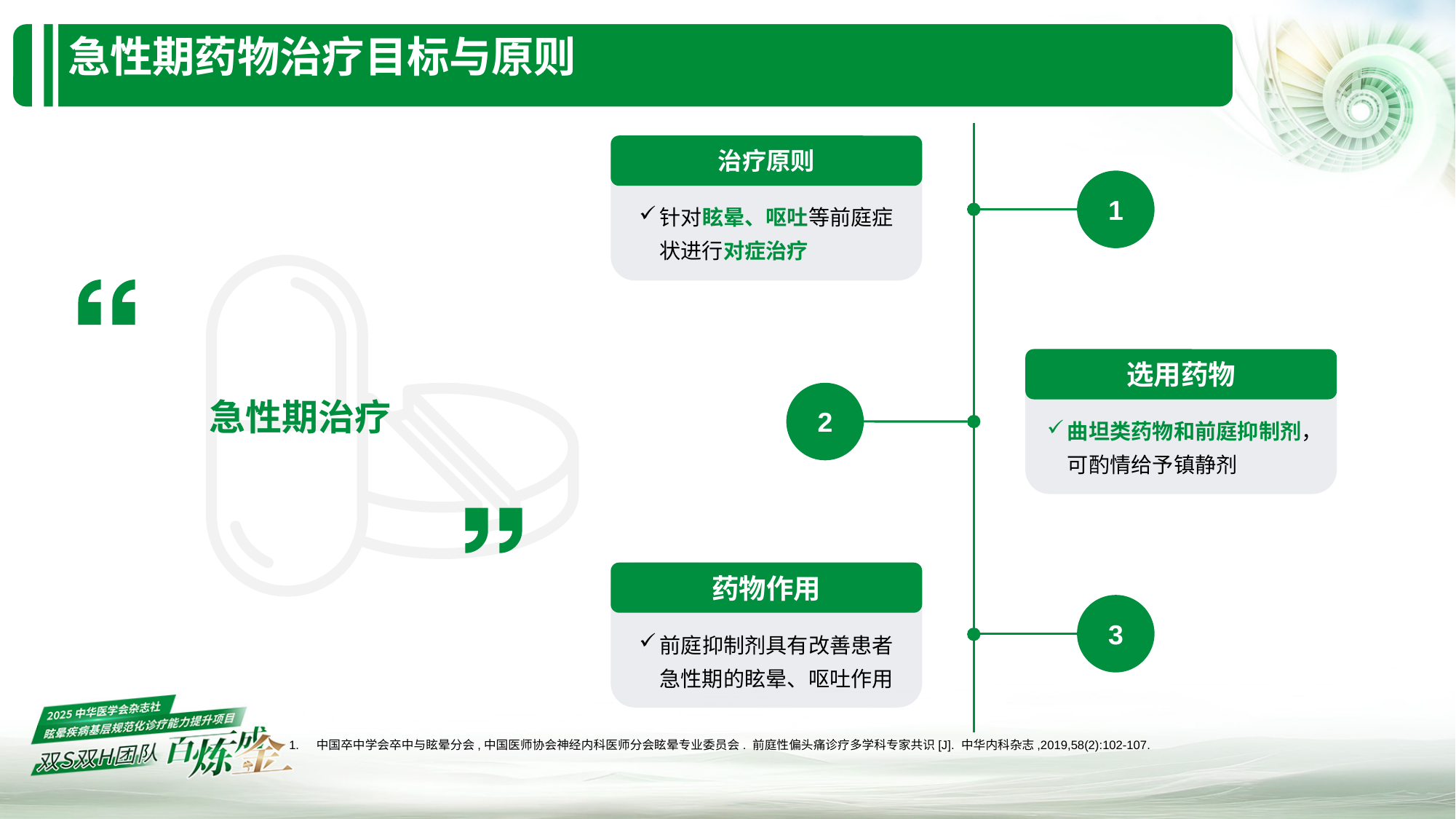

# 急性期药物治疗目标与原则

治疗原则
1
针对眩晕、呕吐等前庭症状进行对症治疗

急性期治疗

选用药物
2
曲坦类药物和前庭抑制剂，可酌情给予镇静剂

药物作用
3
前庭抑制剂具有改善患者急性期的眩晕、呕吐作用

中国卒中学会卒中与眩晕分会,中国医师协会神经内科医师分会眩晕专业委员会. 前庭性偏头痛诊疗多学科专家共识[J]. 中华内科杂志,2019,58(2):102-107.